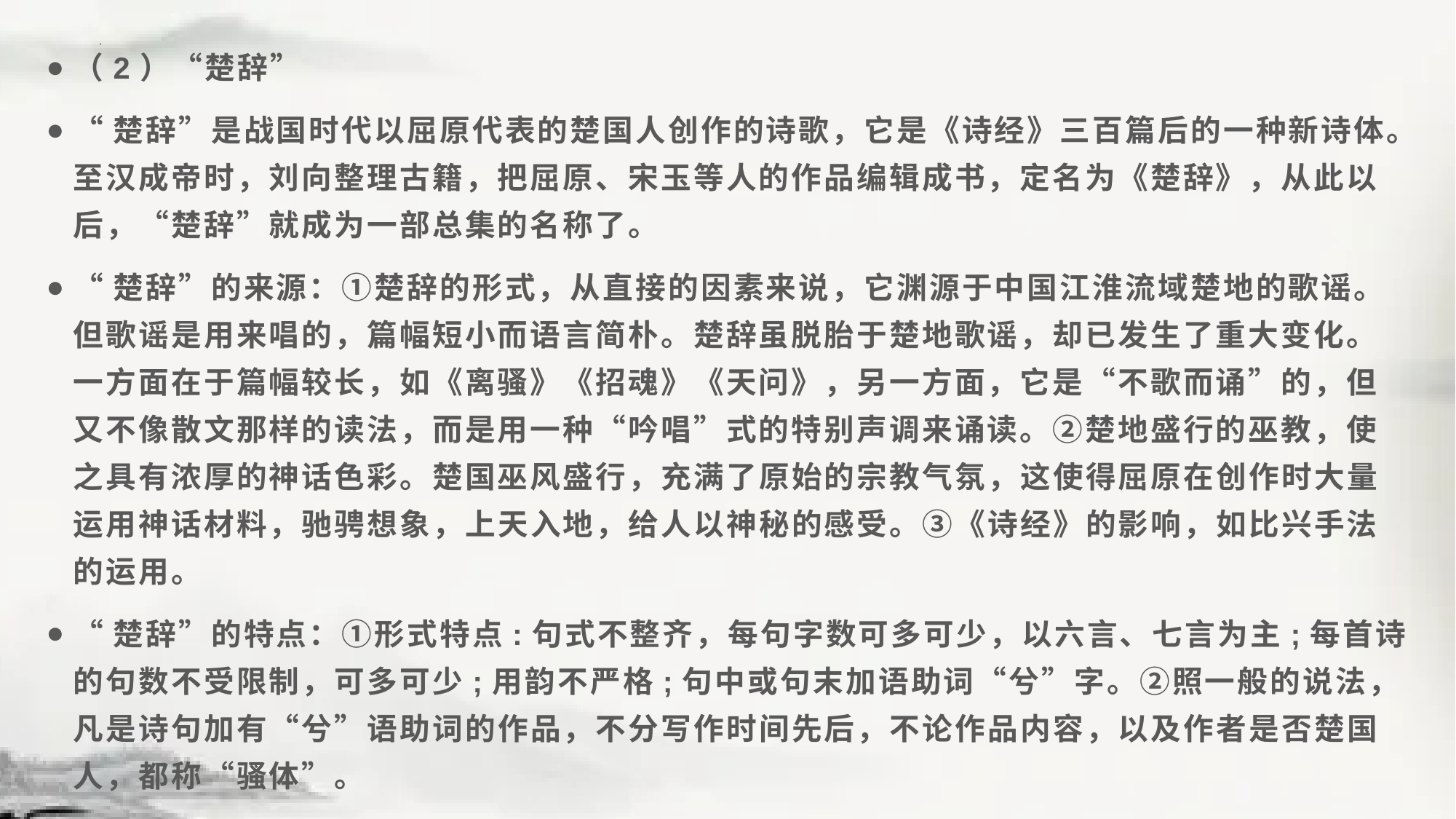

（2）“楚辞”
“楚辞”是战国时代以屈原代表的楚国人创作的诗歌，它是《诗经》三百篇后的一种新诗体。至汉成帝时，刘向整理古籍，把屈原、宋玉等人的作品编辑成书，定名为《楚辞》，从此以后，“楚辞”就成为一部总集的名称了。
“楚辞”的来源：①楚辞的形式，从直接的因素来说，它渊源于中国江淮流域楚地的歌谣。但歌谣是用来唱的，篇幅短小而语言简朴。楚辞虽脱胎于楚地歌谣，却已发生了重大变化。一方面在于篇幅较长，如《离骚》《招魂》《天问》，另一方面，它是“不歌而诵”的，但又不像散文那样的读法，而是用一种“吟唱”式的特别声调来诵读。②楚地盛行的巫教，使之具有浓厚的神话色彩。楚国巫风盛行，充满了原始的宗教气氛，这使得屈原在创作时大量运用神话材料，驰骋想象，上天入地，给人以神秘的感受。③《诗经》的影响，如比兴手法的运用。
“楚辞”的特点：①形式特点:句式不整齐，每句字数可多可少，以六言、七言为主;每首诗的句数不受限制，可多可少;用韵不严格;句中或句末加语助词“兮”字。②照一般的说法，凡是诗句加有“兮”语助词的作品，不分写作时间先后，不论作品内容，以及作者是否楚国人，都称“骚体”。